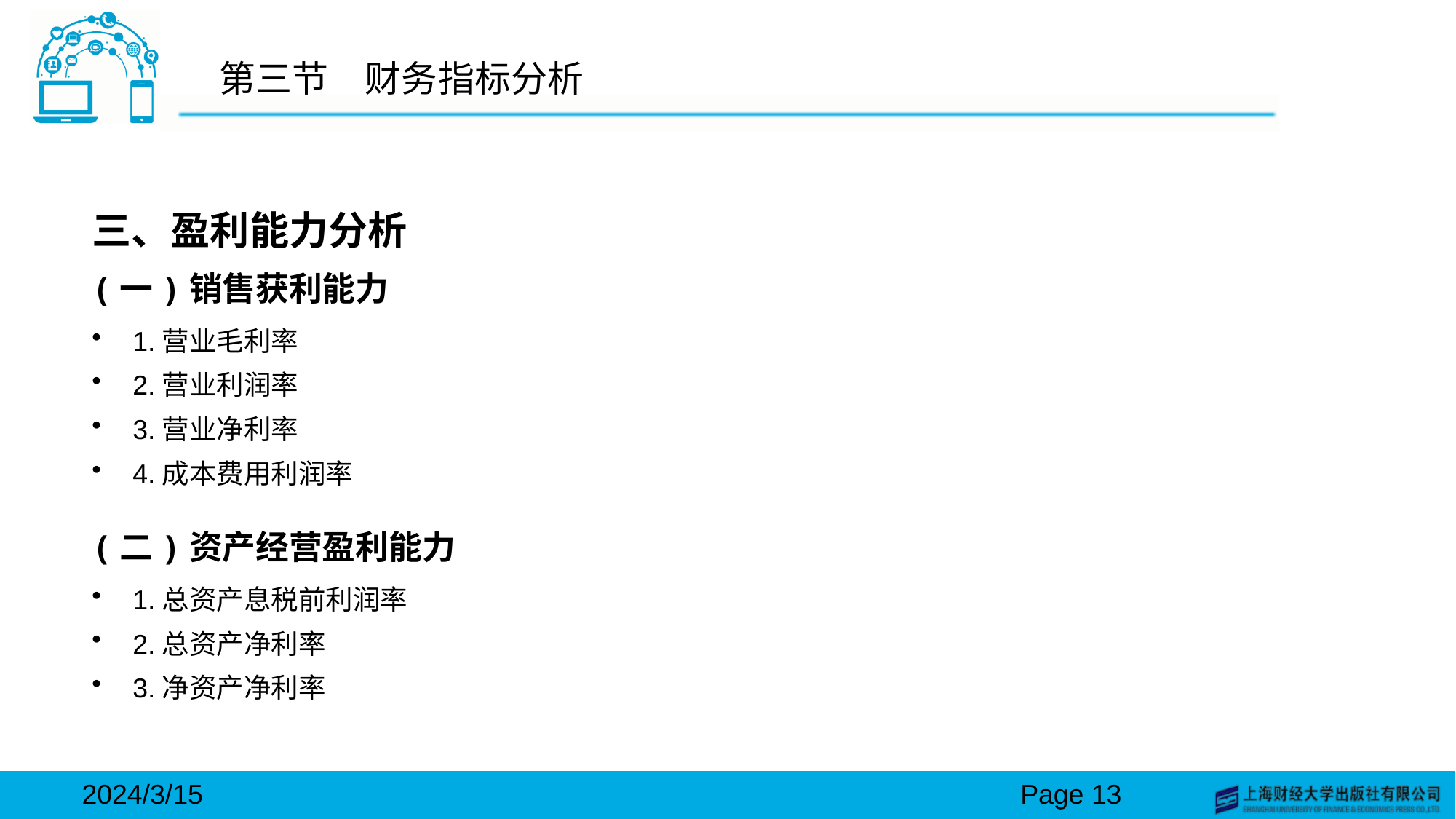

# 第三节　财务指标分析
三、盈利能力分析
(一)销售获利能力
1.营业毛利率
2.营业利润率
3.营业净利率
4.成本费用利润率
(二)资产经营盈利能力
1.总资产息税前利润率
2.总资产净利率
3.净资产净利率

2024/3/15
Page 13